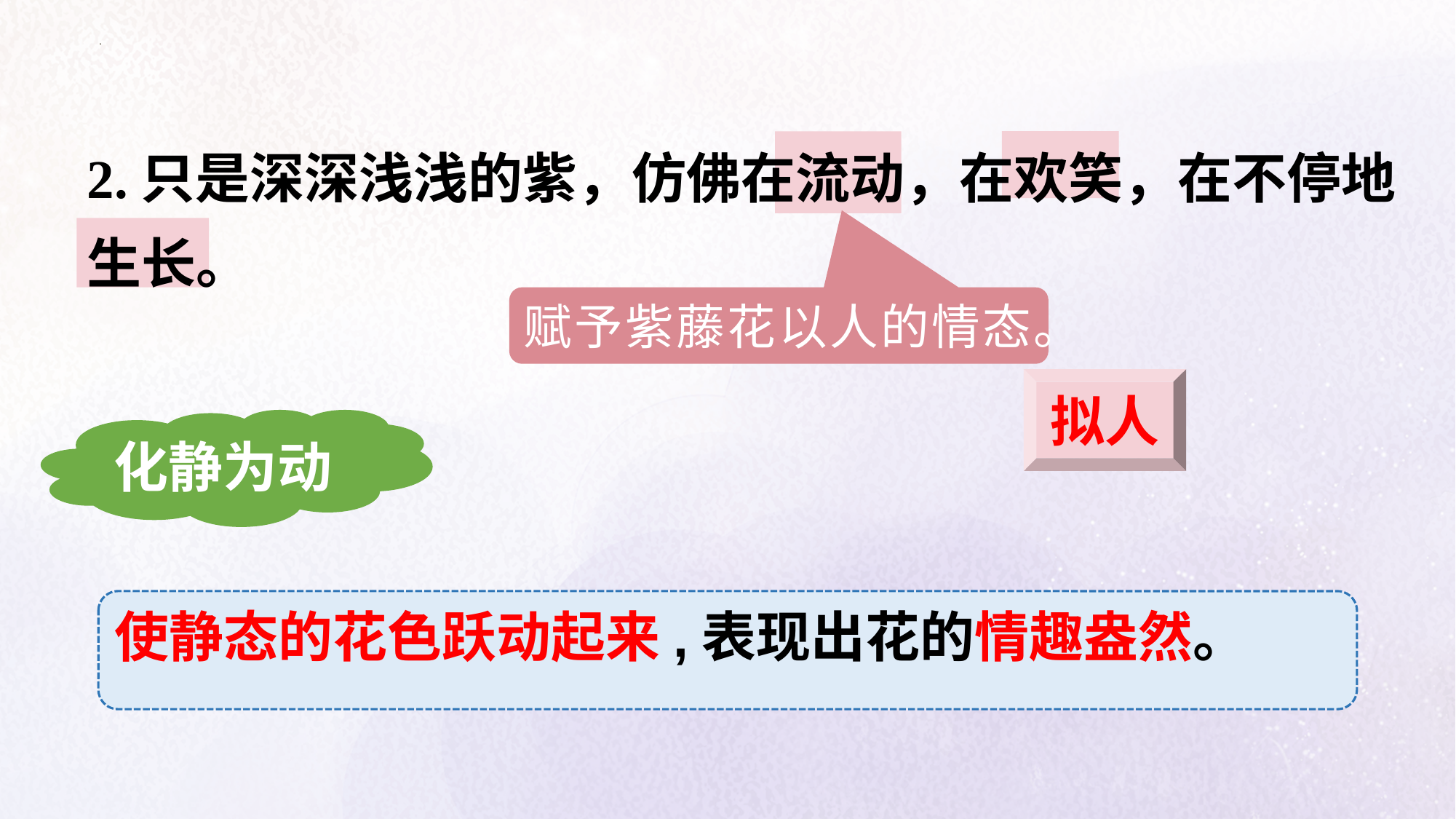

2.只是深深浅浅的紫，仿佛在流动，在欢笑，在不停地生长。

赋予紫藤花以人的情态。
拟人
化静为动
使静态的花色跃动起来,表现出花的情趣盎然。